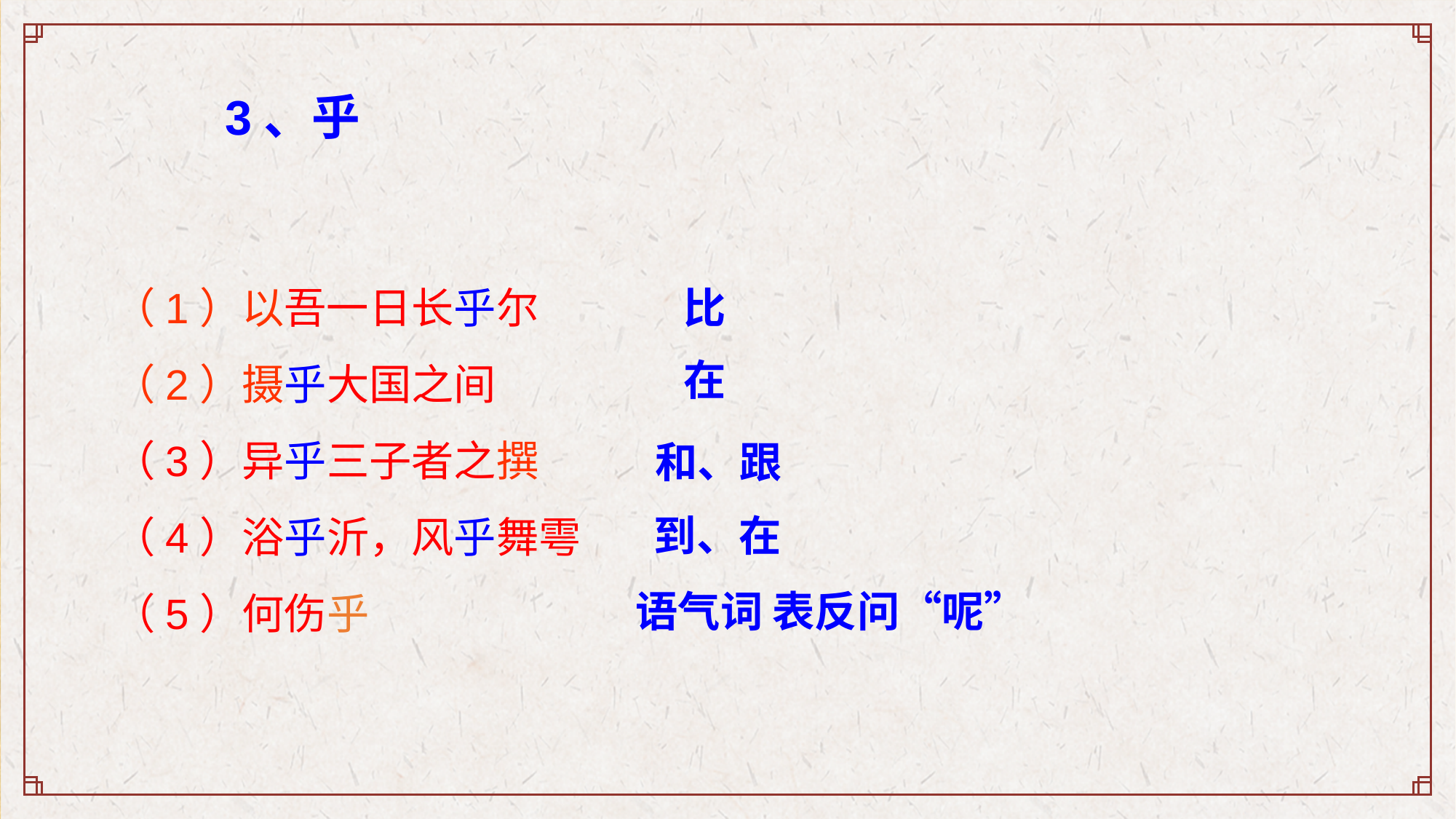

3、乎
（1）以吾一日长乎尔
（2）摄乎大国之间
（3）异乎三子者之撰
（4）浴乎沂，风乎舞雩
（5）何伤乎
比
在
和、跟
到、在
语气词 表反问“呢”